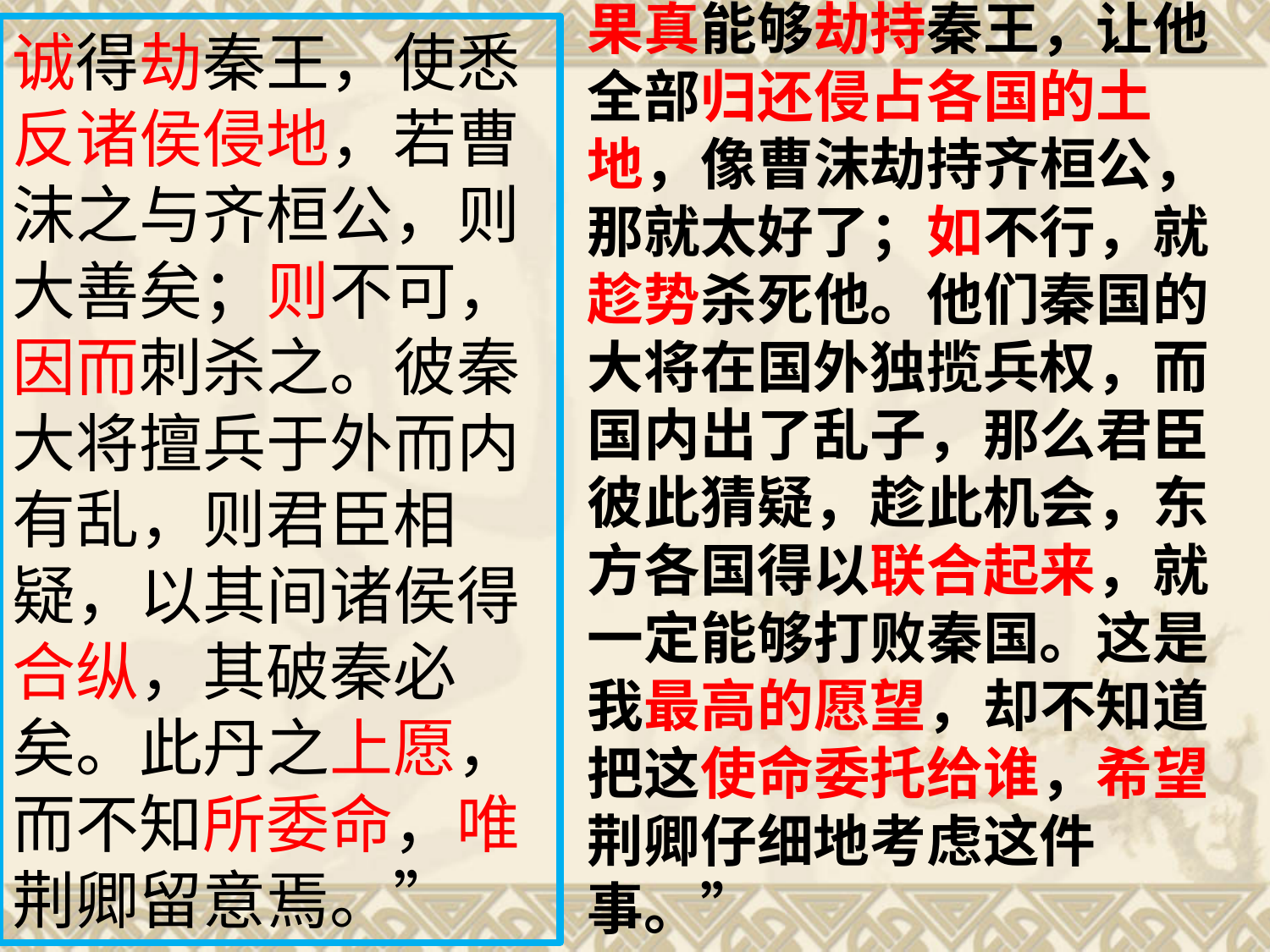

诚得劫秦王，使悉反诸侯侵地，若曹沫之与齐桓公，则大善矣；则不可，因而刺杀之。彼秦大将擅兵于外而内有乱，则君臣相疑，以其间诸侯得合纵，其破秦必矣。此丹之上愿，而不知所委命，唯荆卿留意焉。”
果真能够劫持秦王，让他全部归还侵占各国的土地，像曹沫劫持齐桓公，那就太好了；如不行，就趁势杀死他。他们秦国的大将在国外独揽兵权，而国内出了乱子，那么君臣彼此猜疑，趁此机会，东方各国得以联合起来，就一定能够打败秦国。这是我最高的愿望，却不知道把这使命委托给谁，希望荆卿仔细地考虑这件事。”